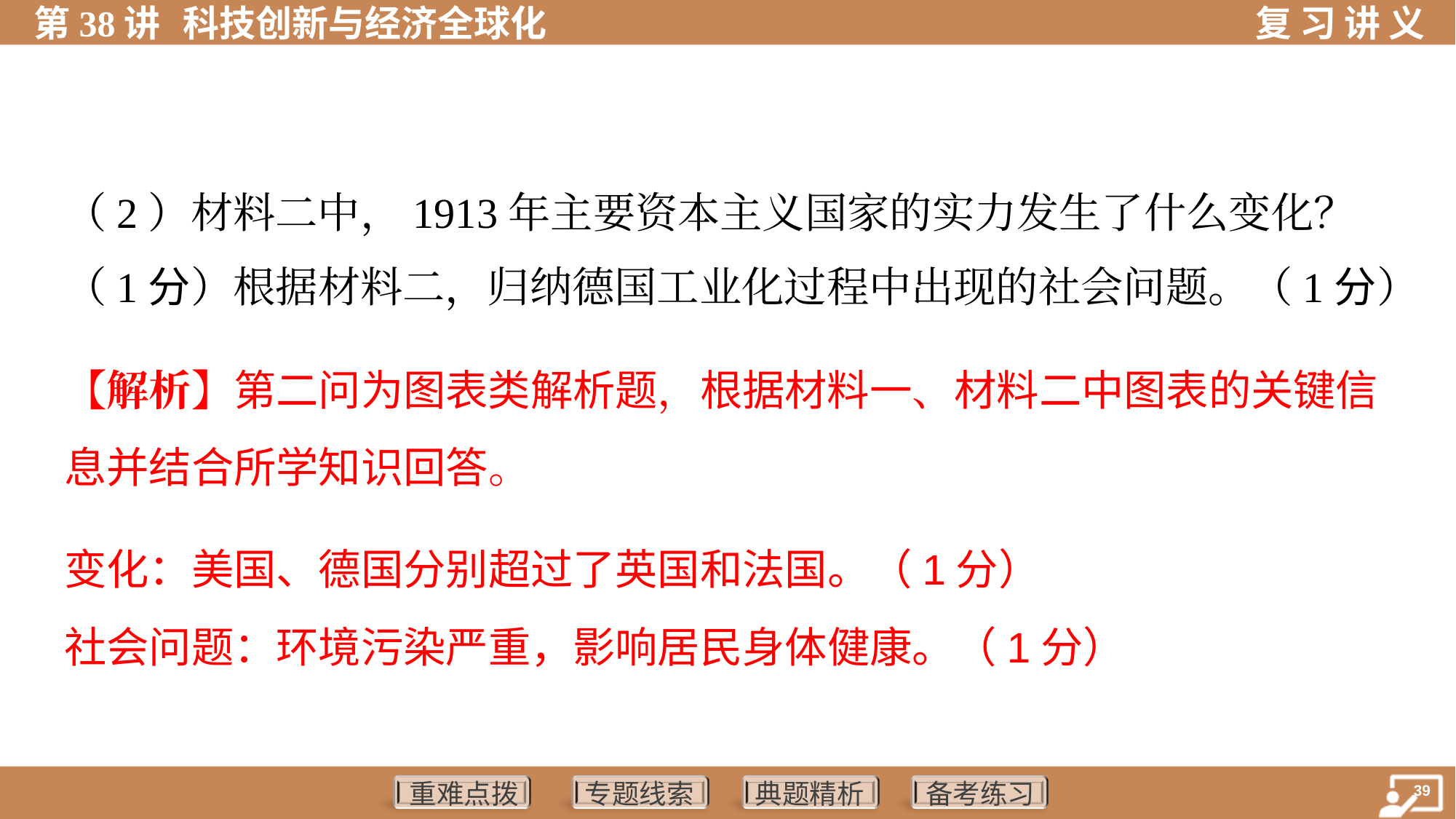

（2）材料二中，1913年主要资本主义国家的实力发生了什么变化？
（1分）根据材料二，归纳德国工业化过程中出现的社会问题。（1分）
【解析】第二问为图表类解析题，根据材料一、材料二中图表的关键信
息并结合所学知识回答。
变化：美国、德国分别超过了英国和法国。（1分）
社会问题：环境污染严重，影响居民身体健康。（1分）